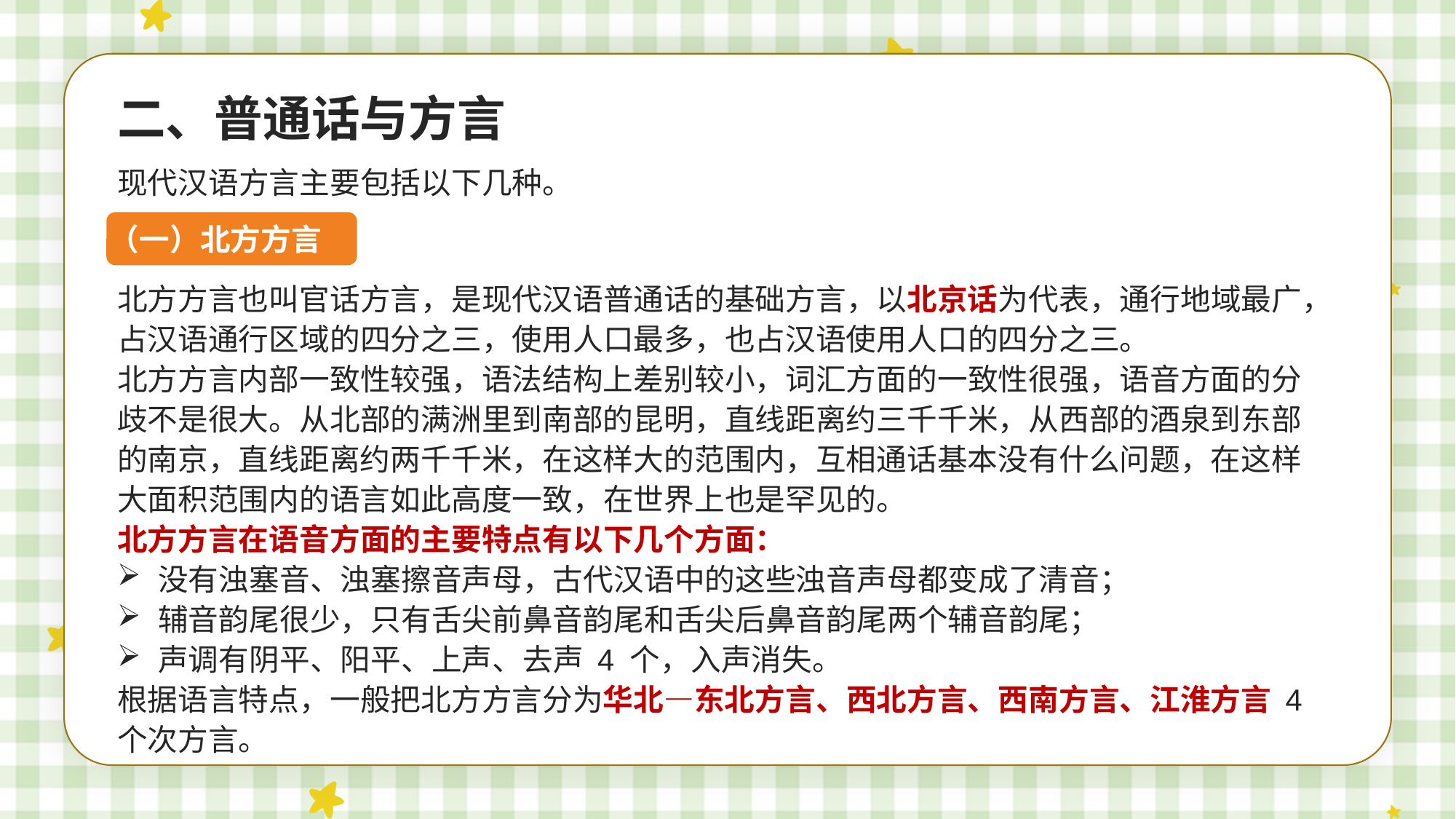

二、普通话与方言
现代汉语方言主要包括以下几种。
（一）北方方言
北方方言也叫官话方言，是现代汉语普通话的基础方言，以北京话为代表，通行地域最广，占汉语通行区域的四分之三，使用人口最多，也占汉语使用人口的四分之三。
北方方言内部一致性较强，语法结构上差别较小，词汇方面的一致性很强，语音方面的分歧不是很大。从北部的满洲里到南部的昆明，直线距离约三千千米，从西部的酒泉到东部的南京，直线距离约两千千米，在这样大的范围内，互相通话基本没有什么问题，在这样大面积范围内的语言如此高度一致，在世界上也是罕见的。
北方方言在语音方面的主要特点有以下几个方面：
没有浊塞音、浊塞擦音声母，古代汉语中的这些浊音声母都变成了清音；
辅音韵尾很少，只有舌尖前鼻音韵尾和舌尖后鼻音韵尾两个辅音韵尾；
声调有阴平、阳平、上声、去声 4 个，入声消失。
根据语言特点，一般把北方方言分为华北—东北方言、西北方言、西南方言、江淮方言 4 个次方言。